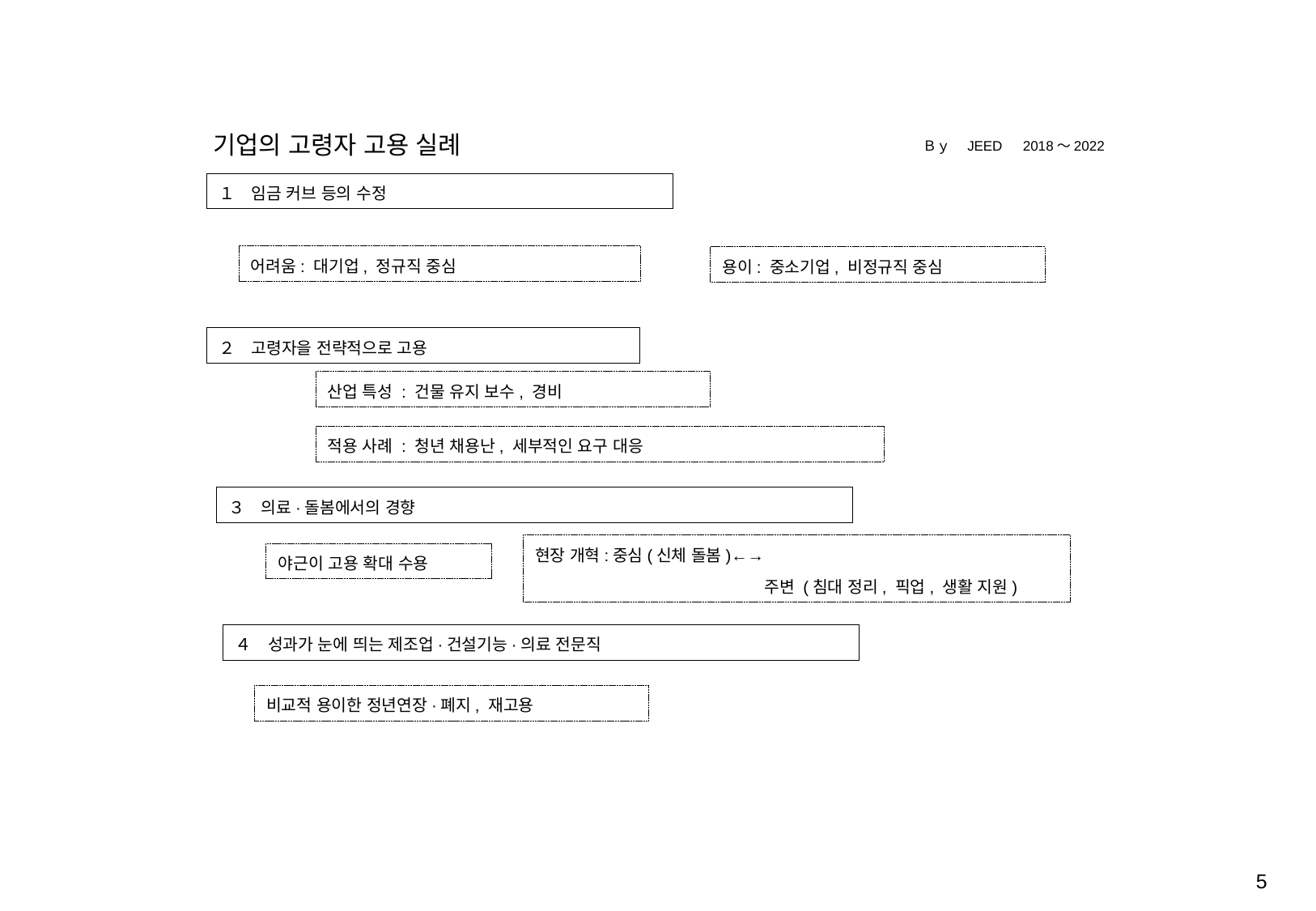

기업의 고령자 고용 실례
Ｂｙ　JEED　2018～2022
１　임금 커브 등의 수정
어려움: 대기업, 정규직 중심
용이: 중소기업, 비정규직 중심
２　고령자을 전략적으로 고용
산업 특성 : 건물 유지 보수, 경비
적용 사례 : 청년 채용난, 세부적인 요구 대응
３　의료·돌봄에서의 경향
현장 개혁:중심(신체 돌봄)←→
　　　　　　　　　　　　　　주변 (침대 정리, 픽업, 생활 지원)
야근이 고용 확대 수용
４　성과가 눈에 띄는 제조업·건설기능·의료 전문직
비교적 용이한 정년연장·폐지, 재고용
5